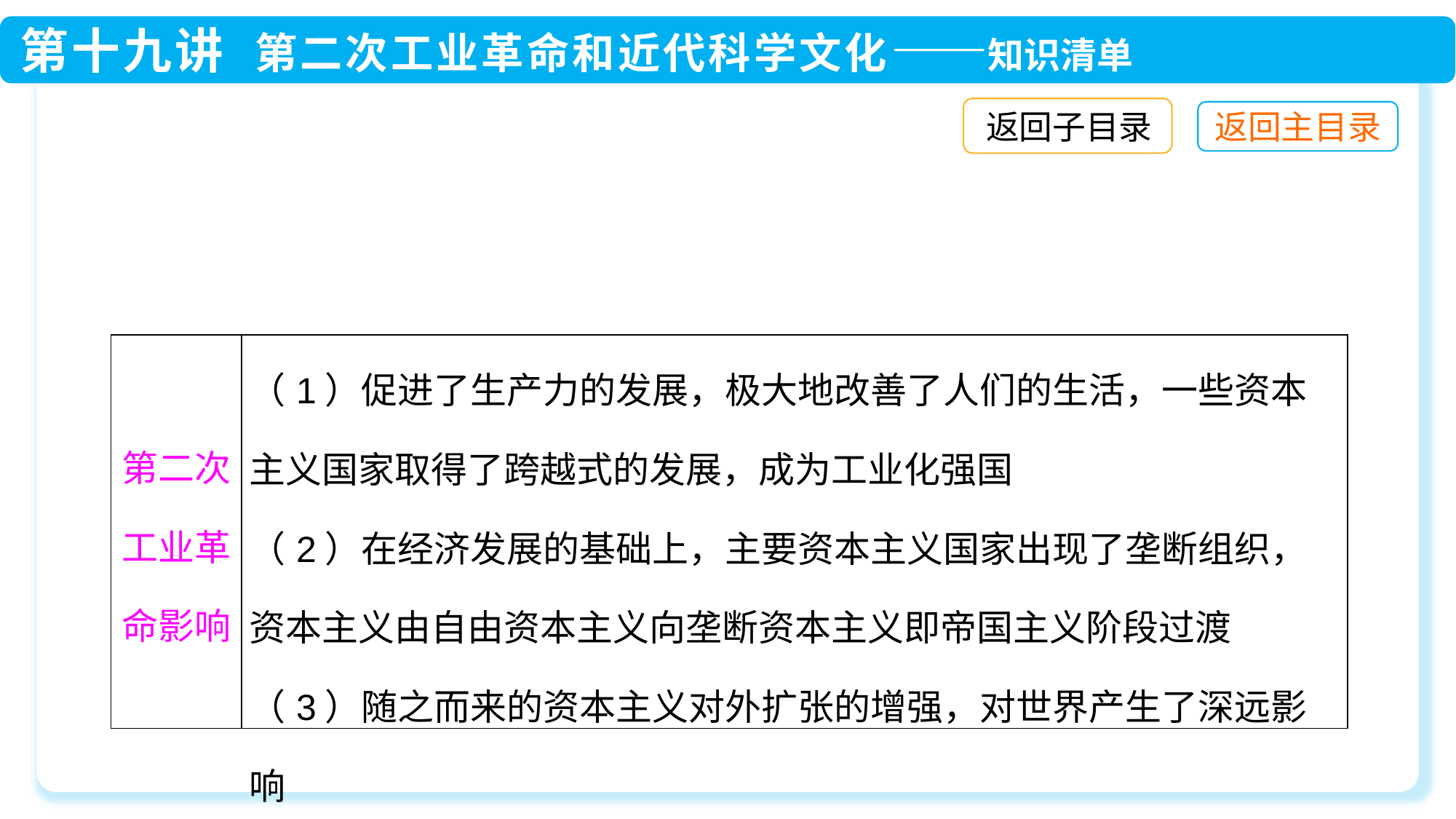

返回子目录
| 第二次工业革命影响 | （1）促进了生产力的发展，极大地改善了人们的生活，一些资本主义国家取得了跨越式的发展，成为工业化强国 （2）在经济发展的基础上，主要资本主义国家出现了垄断组织，资本主义由自由资本主义向垄断资本主义即帝国主义阶段过渡 （3）随之而来的资本主义对外扩张的增强，对世界产生了深远影响 |
| --- | --- |